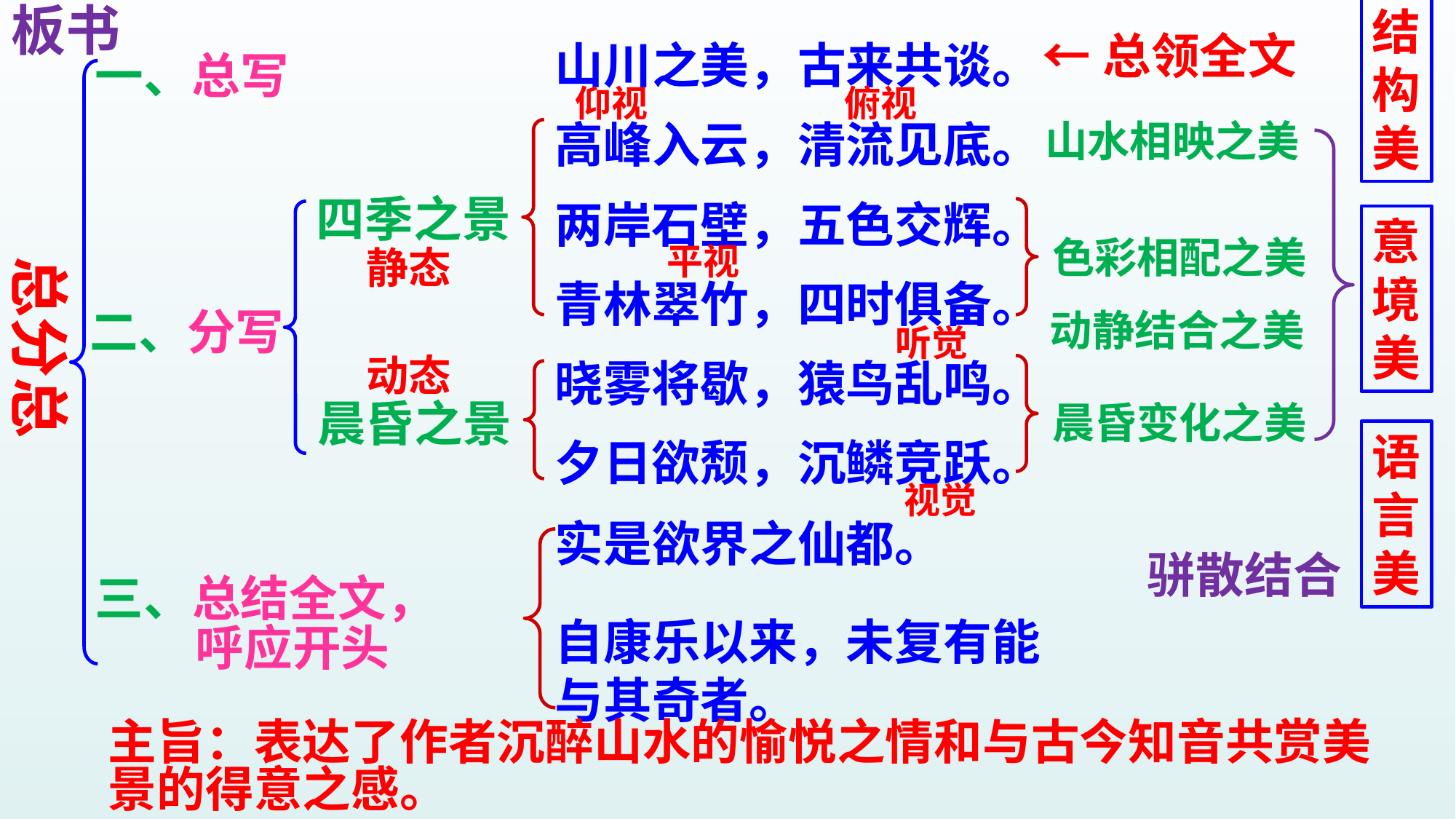

板书
结
构
美
山川之美，古来共谈。
高峰入云，清流见底。两岸石壁，五色交辉。
青林翠竹，四时俱备。
晓雾将歇，猿鸟乱鸣。
夕日欲颓，沉鳞竞跃。

实是欲界之仙都。

自康乐以来，未复有能与其奇者。
←总领全文
一、总写

仰视
俯视
山水相映之美

四季之景

意
境
美
色彩相配之美
平视
静态
总分总
二、分写
动静结合之美
听觉
动态

晨昏之景
晨昏变化之美
语
言
美
视觉

骈散结合
三、总结全文，
        呼应开头
主旨：表达了作者沉醉山水的愉悦之情和与古今知音共赏美景的得意之感。